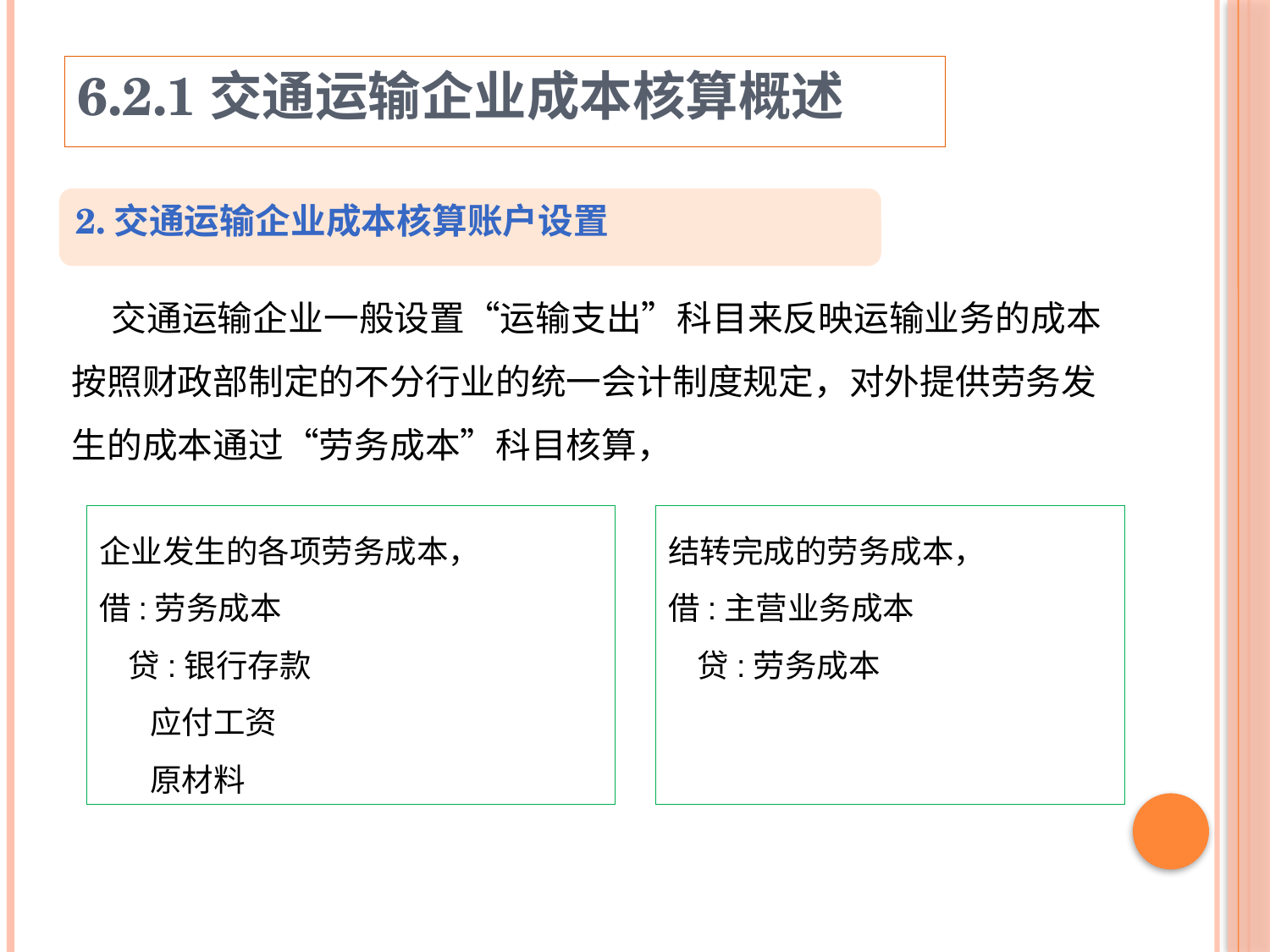

6.2.1交通运输企业成本核算概述
2.交通运输企业成本核算账户设置
    交通运输企业一般设置“运输支出”科目来反映运输业务的成本按照财政部制定的不分行业的统一会计制度规定，对外提供劳务发生的成本通过“劳务成本”科目核算，
结转完成的劳务成本，
借:主营业务成本
   贷:劳务成本

企业发生的各项劳务成本，
借:劳务成本
   贷:银行存款
      应付工资
      原材料